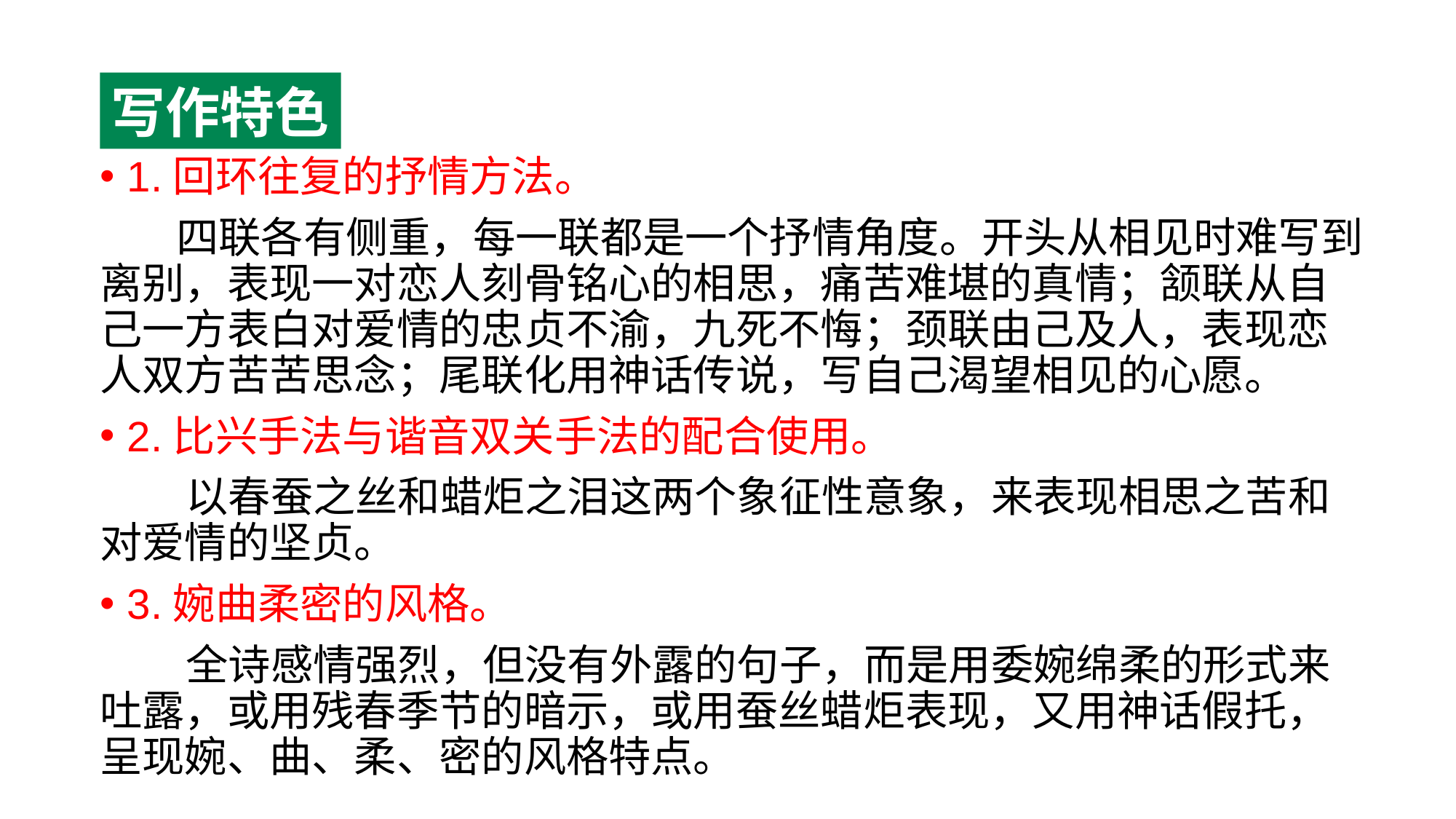

#
写作特色
1.回环往复的抒情方法。
       四联各有侧重，每一联都是一个抒情角度。开头从相见时难写到离别，表现一对恋人刻骨铭心的相思，痛苦难堪的真情；颔联从自己一方表白对爱情的忠贞不渝，九死不悔；颈联由己及人，表现恋人双方苦苦思念；尾联化用神话传说，写自己渴望相见的心愿。
2.比兴手法与谐音双关手法的配合使用。
        以春蚕之丝和蜡炬之泪这两个象征性意象，来表现相思之苦和对爱情的坚贞。
3.婉曲柔密的风格。
        全诗感情强烈，但没有外露的句子，而是用委婉绵柔的形式来吐露，或用残春季节的暗示，或用蚕丝蜡炬表现，又用神话假托，呈现婉、曲、柔、密的风格特点。